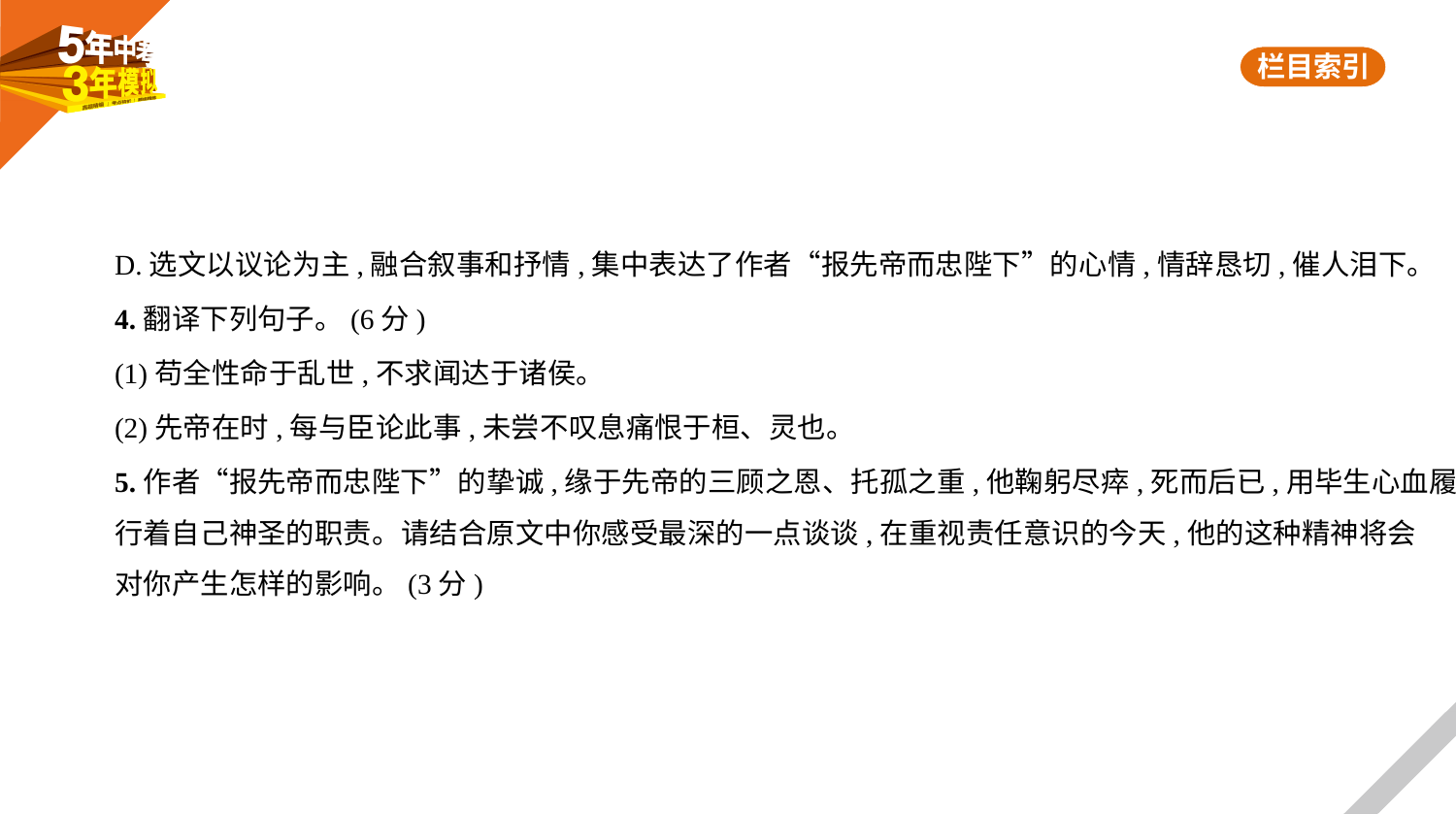

D.选文以议论为主,融合叙事和抒情,集中表达了作者“报先帝而忠陛下”的心情,情辞恳切,催人泪下。
4.翻译下列句子。(6分)
(1)苟全性命于乱世,不求闻达于诸侯。
(2)先帝在时,每与臣论此事,未尝不叹息痛恨于桓、灵也。
5.作者“报先帝而忠陛下”的挚诚,缘于先帝的三顾之恩、托孤之重,他鞠躬尽瘁,死而后已,用毕生心血履
行着自己神圣的职责。请结合原文中你感受最深的一点谈谈,在重视责任意识的今天,他的这种精神将会
对你产生怎样的影响。(3分)